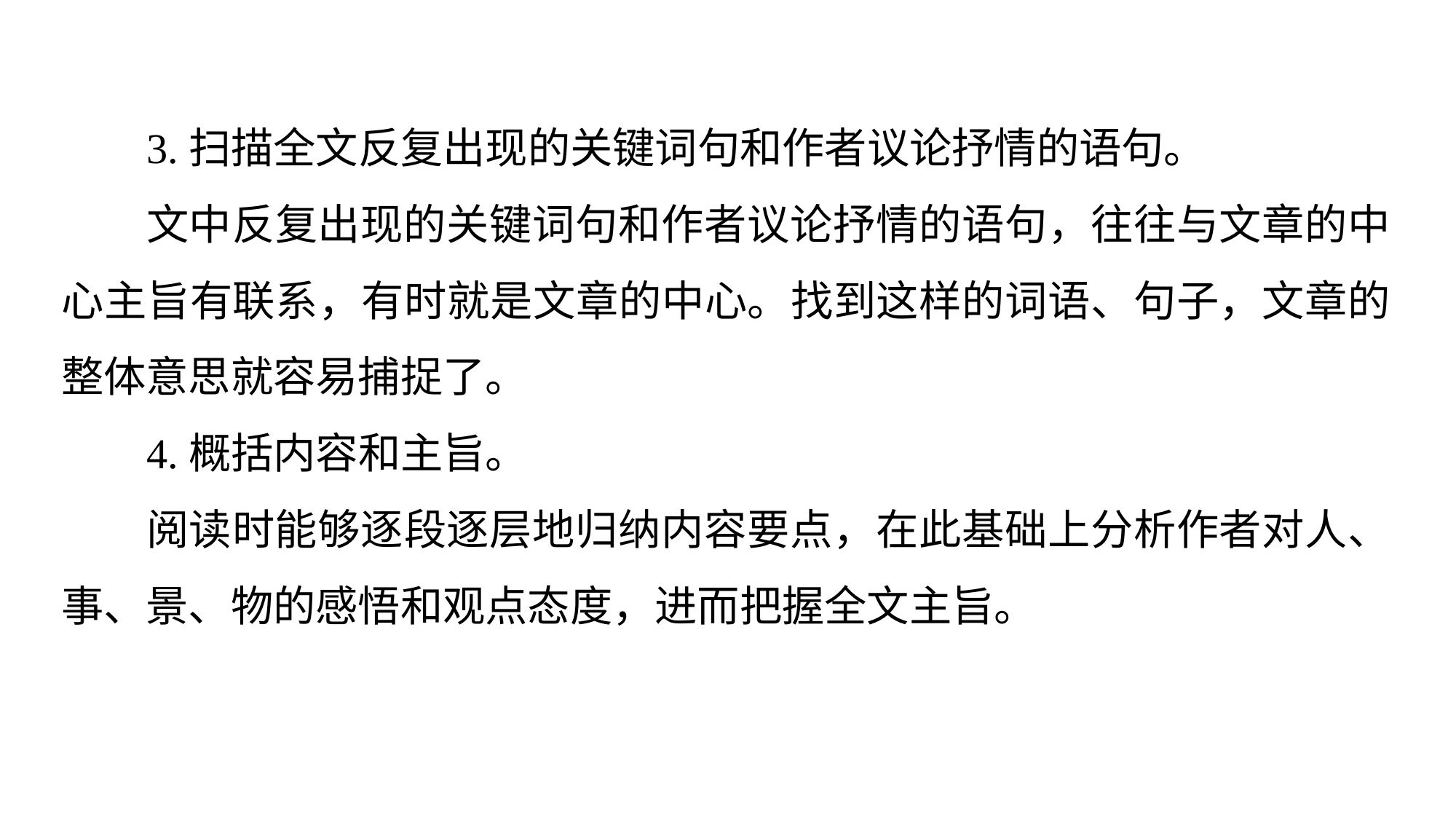

3.扫描全文反复出现的关键词句和作者议论抒情的语句。
文中反复出现的关键词句和作者议论抒情的语句，往往与文章的中心主旨有联系，有时就是文章的中心。找到这样的词语、句子，文章的整体意思就容易捕捉了。
4.概括内容和主旨。
阅读时能够逐段逐层地归纳内容要点，在此基础上分析作者对人、事、景、物的感悟和观点态度，进而把握全文主旨。